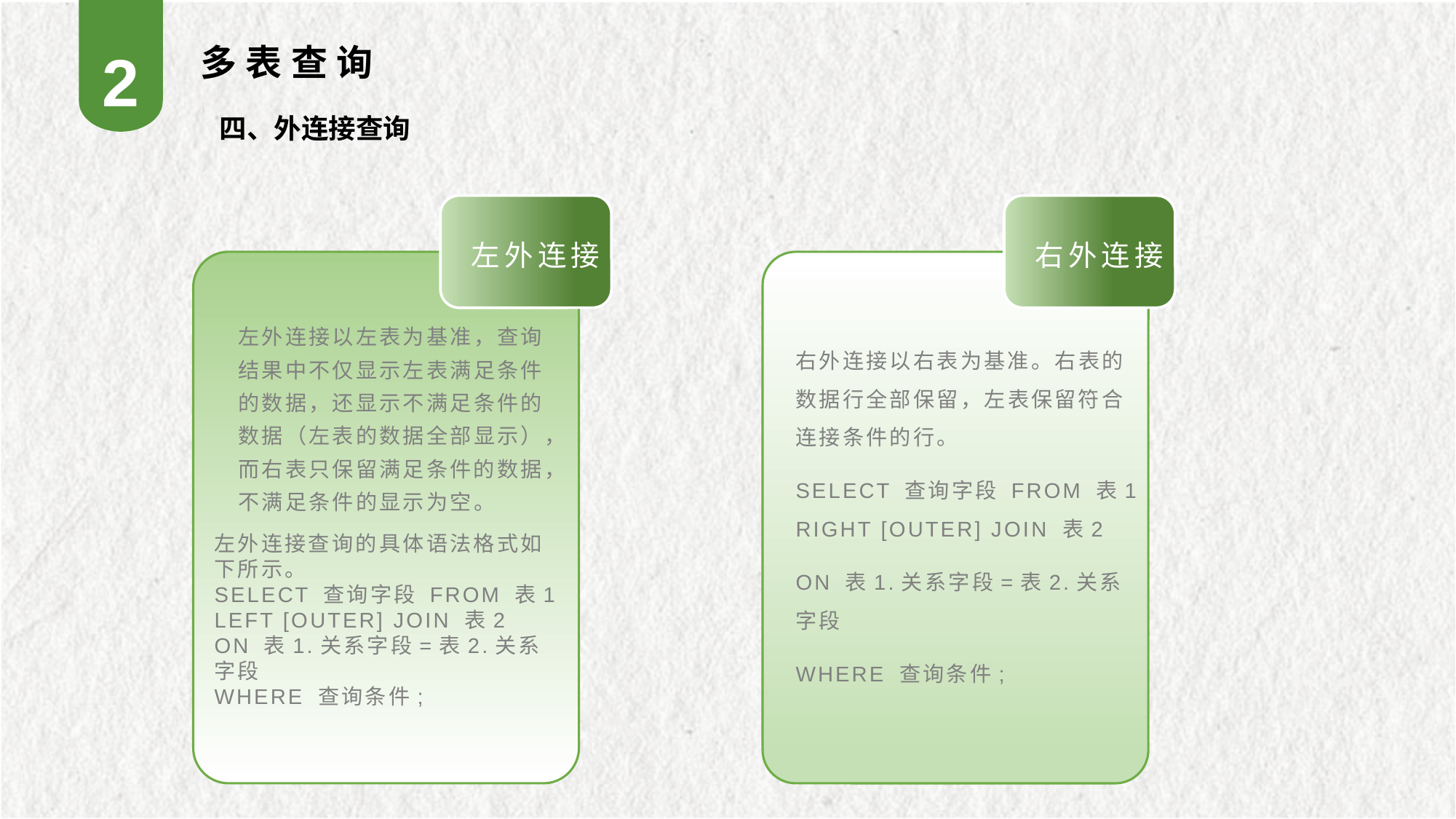

2

多表查询

四、外连接查询

左外连接
右外连接

左外连接查询的具体语法格式如下所示。
SELECT 查询字段 FROM 表1 LEFT [OUTER] JOIN 表2
ON 表1.关系字段=表2.关系字段
WHERE 查询条件;

左外连接以左表为基准，查询结果中不仅显示左表满足条件的数据，还显示不满足条件的数据（左表的数据全部显示），而右表只保留满足条件的数据，不满足条件的显示为空。
右外连接以右表为基准。右表的数据行全部保留，左表保留符合连接条件的行。
SELECT 查询字段 FROM 表1 RIGHT [OUTER] JOIN 表2
ON 表1.关系字段=表2.关系字段
WHERE 查询条件;